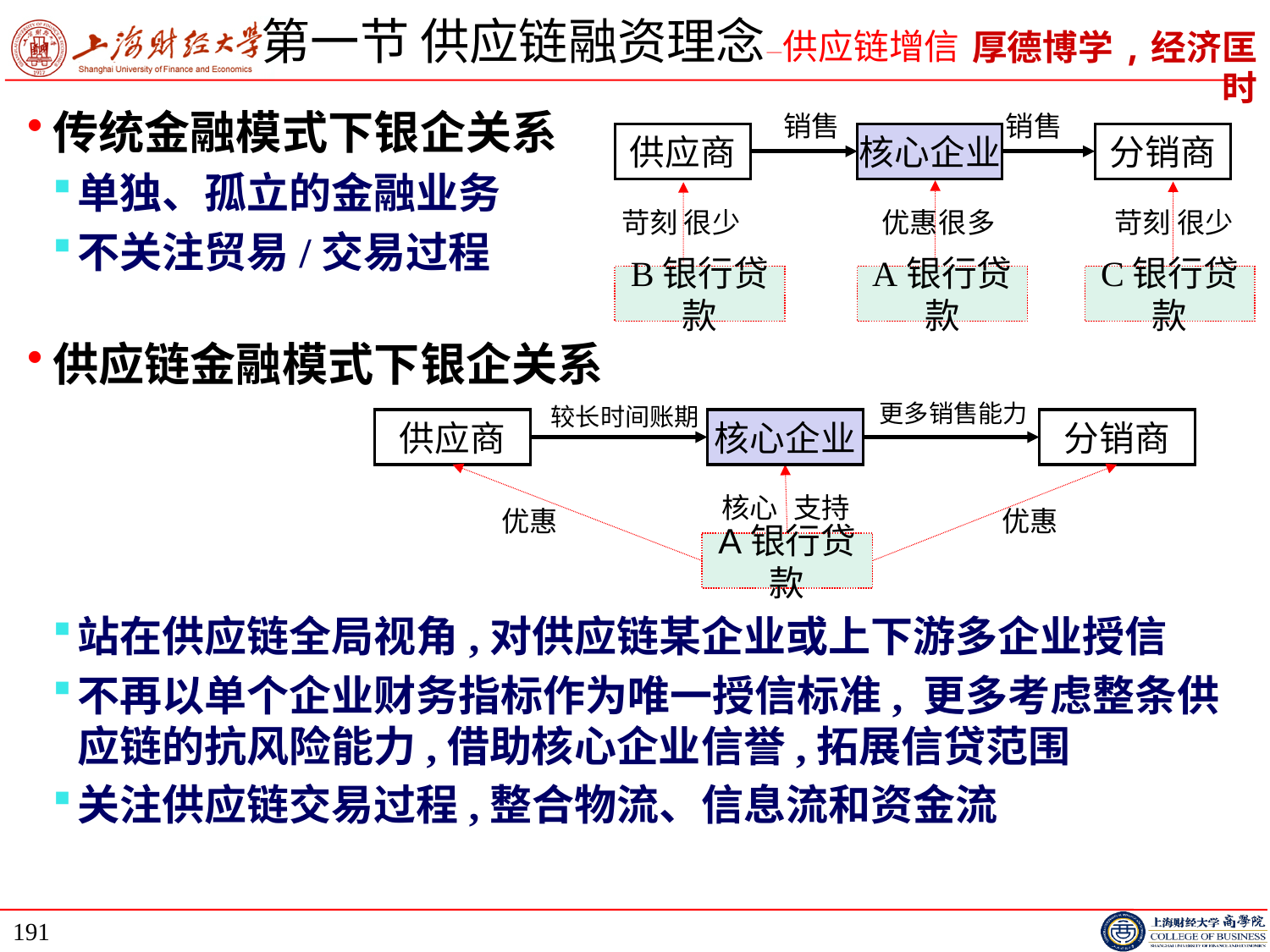

# 第一节 供应链融资理念—供应链增信
传统金融模式下银企关系
单独、孤立的金融业务
不关注贸易/交易过程

供应链金融模式下银企关系

站在供应链全局视角,对供应链某企业或上下游多企业授信
不再以单个企业财务指标作为唯一授信标准, 更多考虑整条供应链的抗风险能力,借助核心企业信誉,拓展信贷范围
关注供应链交易过程,整合物流、信息流和资金流
销售
销售
供应商
核心企业
分销商
苛刻
很少
优惠
很多
苛刻
很少
B银行贷款
A银行贷款
C银行贷款
更多销售能力
较长时间账期
供应商
核心企业
分销商
核心
支持
优惠
优惠
A银行贷款
191